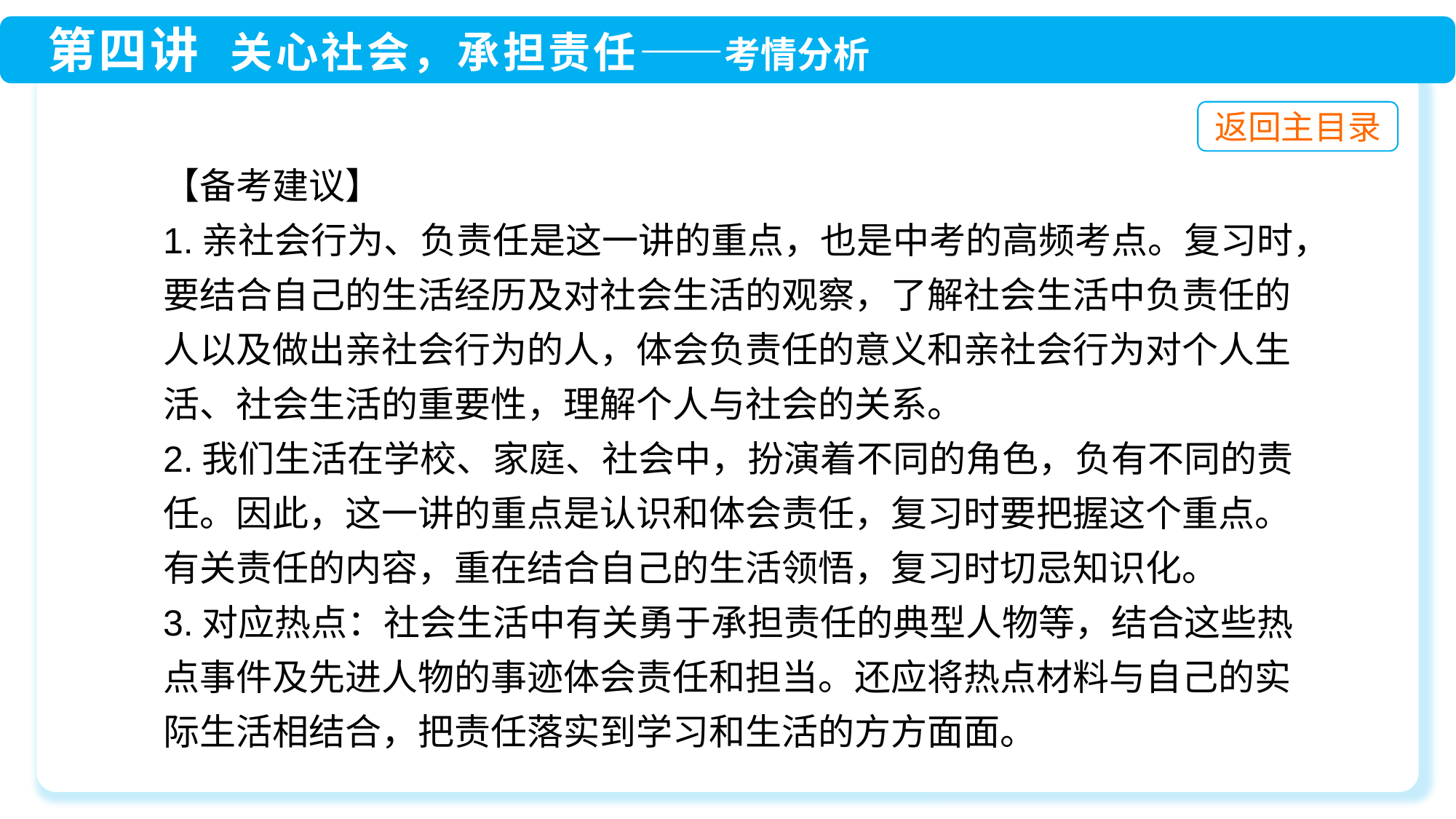

【备考建议】
1.亲社会行为、负责任是这一讲的重点，也是中考的高频考点。复习时，要结合自己的生活经历及对社会生活的观察，了解社会生活中负责任的人以及做出亲社会行为的人，体会负责任的意义和亲社会行为对个人生活、社会生活的重要性，理解个人与社会的关系。
2.我们生活在学校、家庭、社会中，扮演着不同的角色，负有不同的责任。因此，这一讲的重点是认识和体会责任，复习时要把握这个重点。有关责任的内容，重在结合自己的生活领悟，复习时切忌知识化。
3.对应热点：社会生活中有关勇于承担责任的典型人物等，结合这些热点事件及先进人物的事迹体会责任和担当。还应将热点材料与自己的实际生活相结合，把责任落实到学习和生活的方方面面。